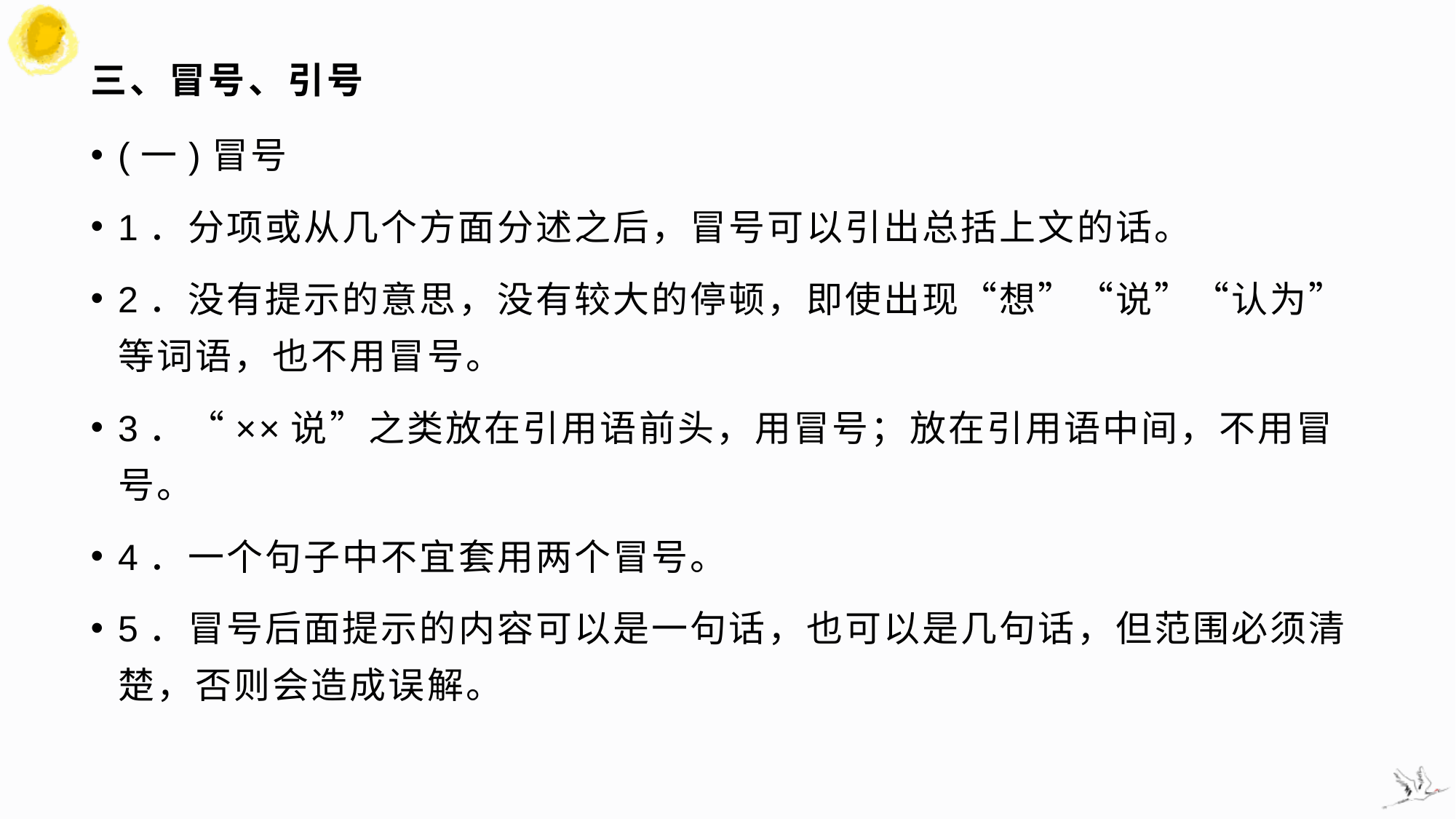

# 三、冒号、引号
(一)冒号
1．分项或从几个方面分述之后，冒号可以引出总括上文的话。
2．没有提示的意思，没有较大的停顿，即使出现“想”“说”“认为”等词语，也不用冒号。
3．“××说”之类放在引用语前头，用冒号；放在引用语中间，不用冒号。
4．一个句子中不宜套用两个冒号。
5．冒号后面提示的内容可以是一句话，也可以是几句话，但范围必须清楚，否则会造成误解。